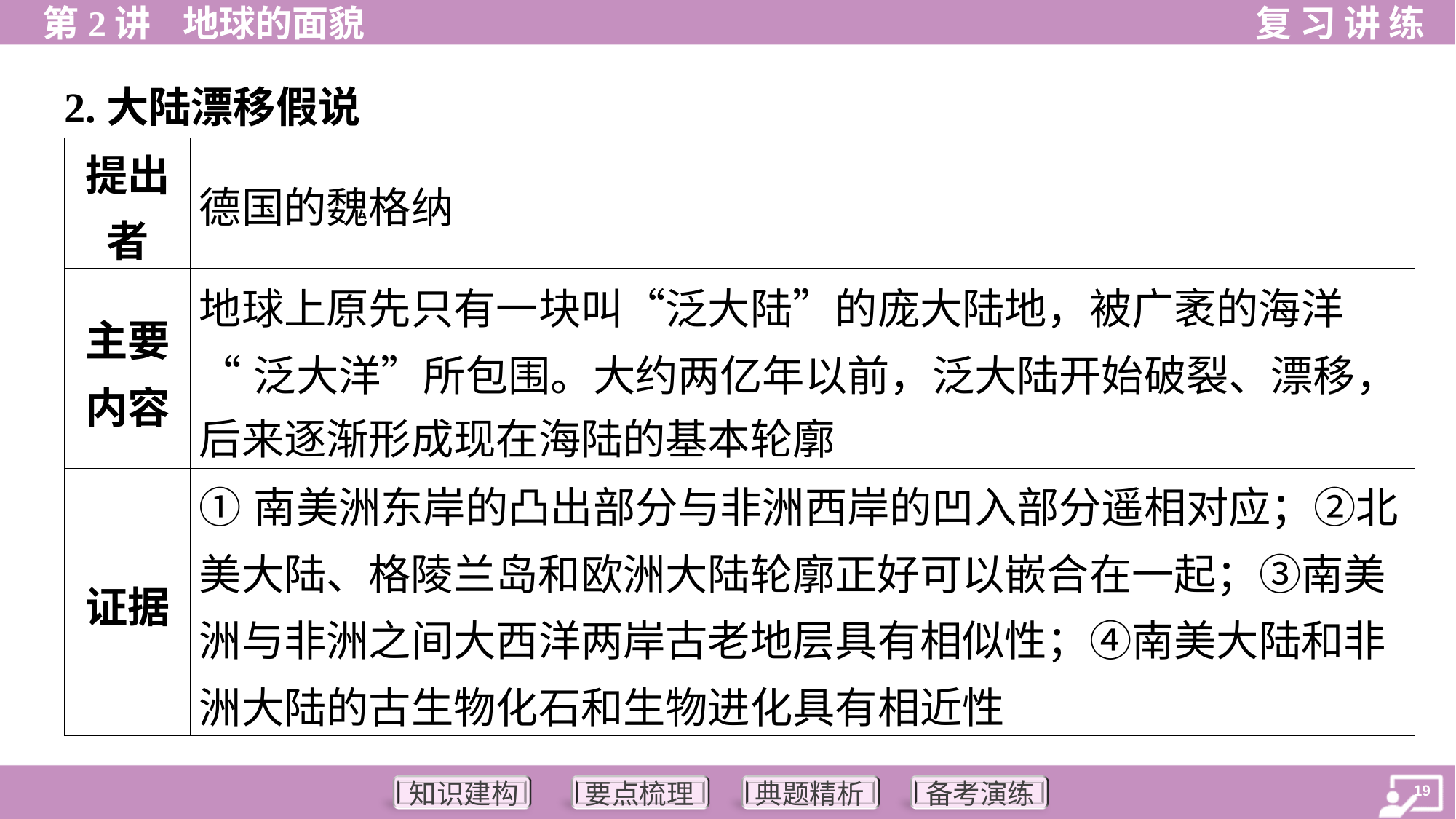

2.大陆漂移假说
| 提出者 | 德国的魏格纳 |
| --- | --- |
| 主要内容 | 地球上原先只有一块叫“泛大陆”的庞大陆地，被广袤的海洋 “泛大洋”所包围。大约两亿年以前，泛大陆开始破裂、漂移， 后来逐渐形成现在海陆的基本轮廓 |
| 证据 | ①南美洲东岸的凸出部分与非洲西岸的凹入部分遥相对应；②北美大陆、格陵兰岛和欧洲大陆轮廓正好可以嵌合在一起；③南美洲与非洲之间大西洋两岸古老地层具有相似性；④南美大陆和非洲大陆的古生物化石和生物进化具有相近性 |